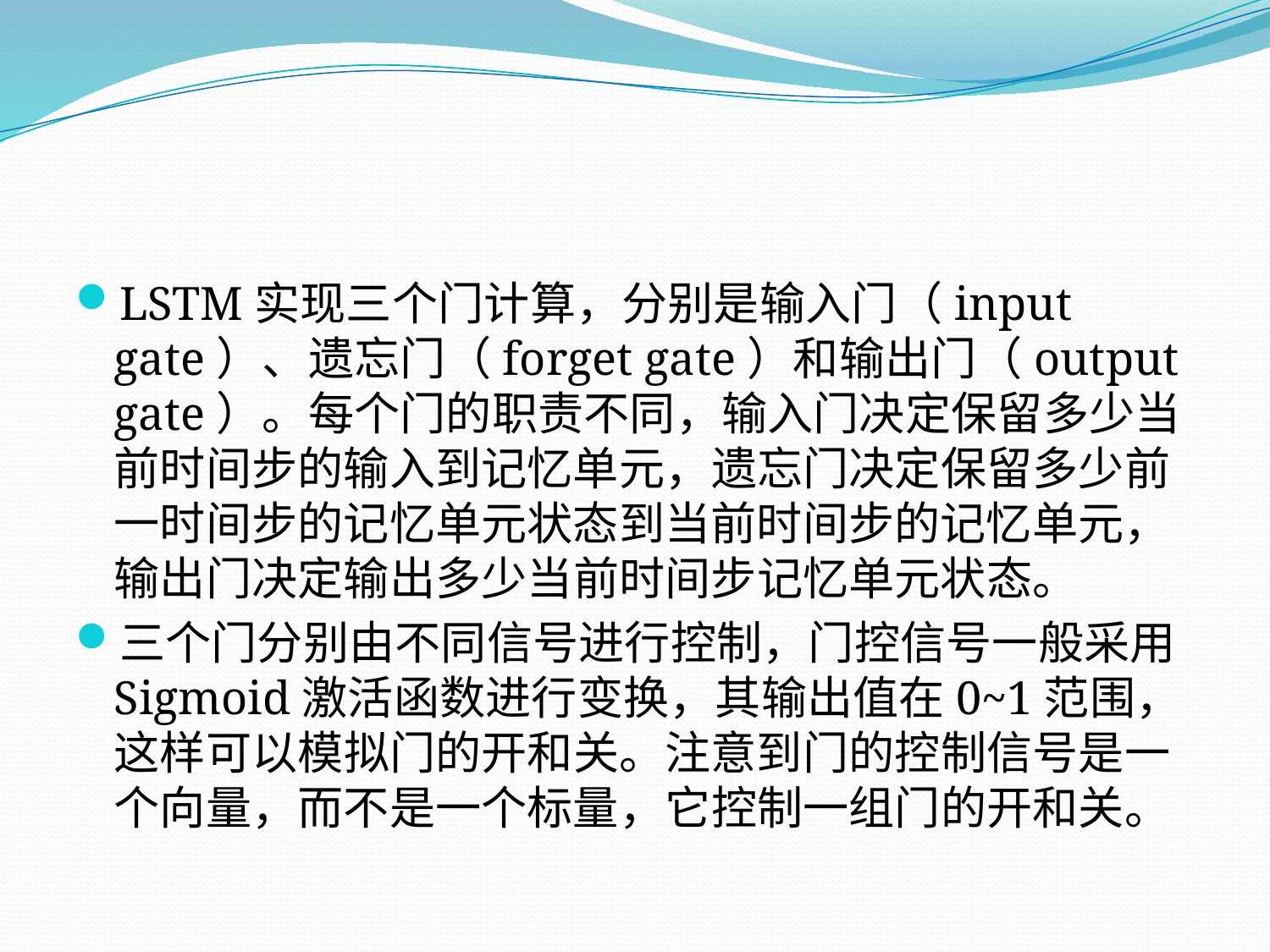

LSTM实现三个门计算，分别是输入门（input gate）、遗忘门（forget gate）和输出门（output gate）。每个门的职责不同，输入门决定保留多少当前时间步的输入到记忆单元，遗忘门决定保留多少前一时间步的记忆单元状态到当前时间步的记忆单元，输出门决定输出多少当前时间步记忆单元状态。
三个门分别由不同信号进行控制，门控信号一般采用Sigmoid激活函数进行变换，其输出值在0~1范围，这样可以模拟门的开和关。注意到门的控制信号是一个向量，而不是一个标量，它控制一组门的开和关。